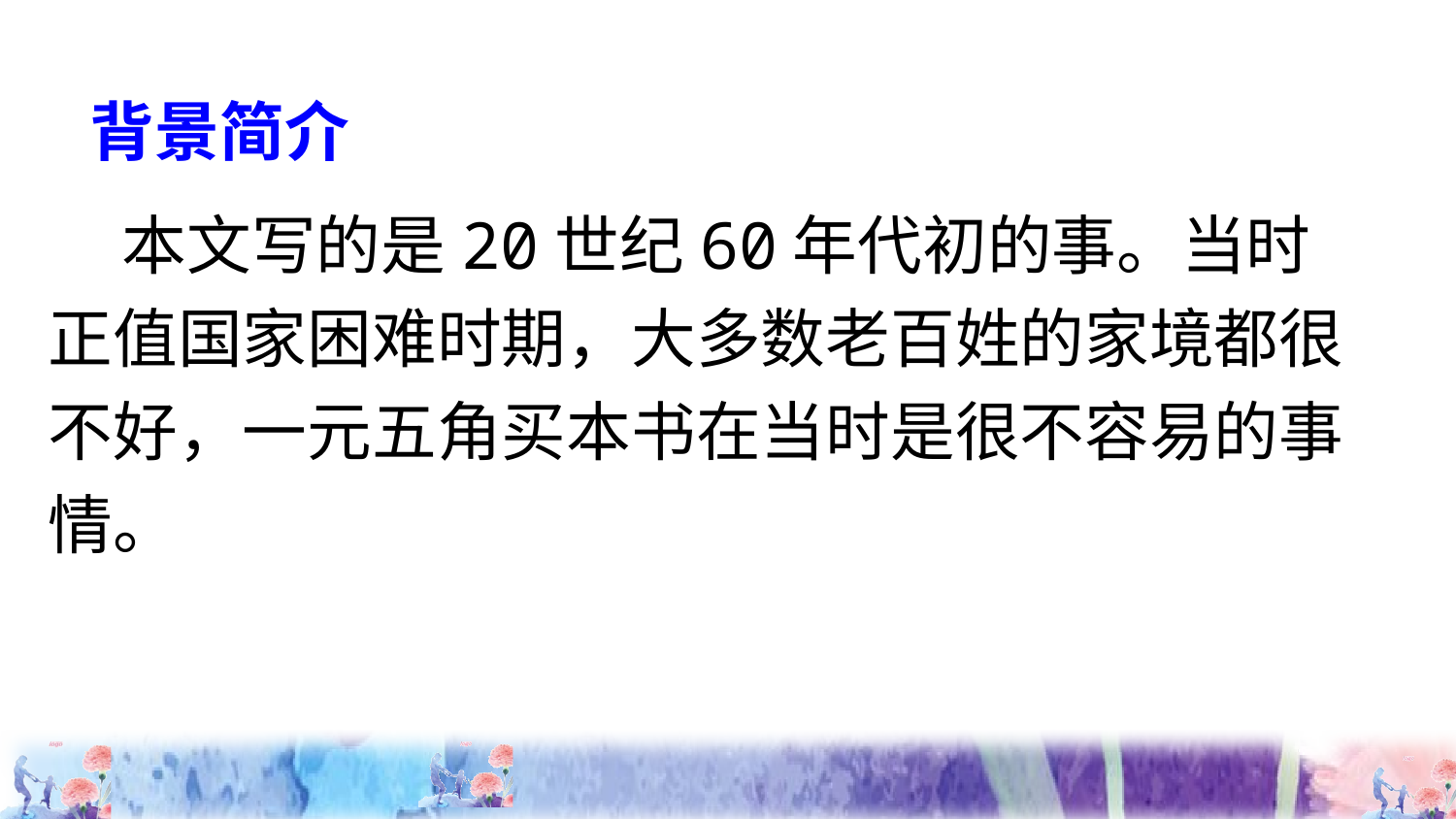

背景简介
    本文写的是20世纪60年代初的事。当时正值国家困难时期，大多数老百姓的家境都很不好，一元五角买本书在当时是很不容易的事情。